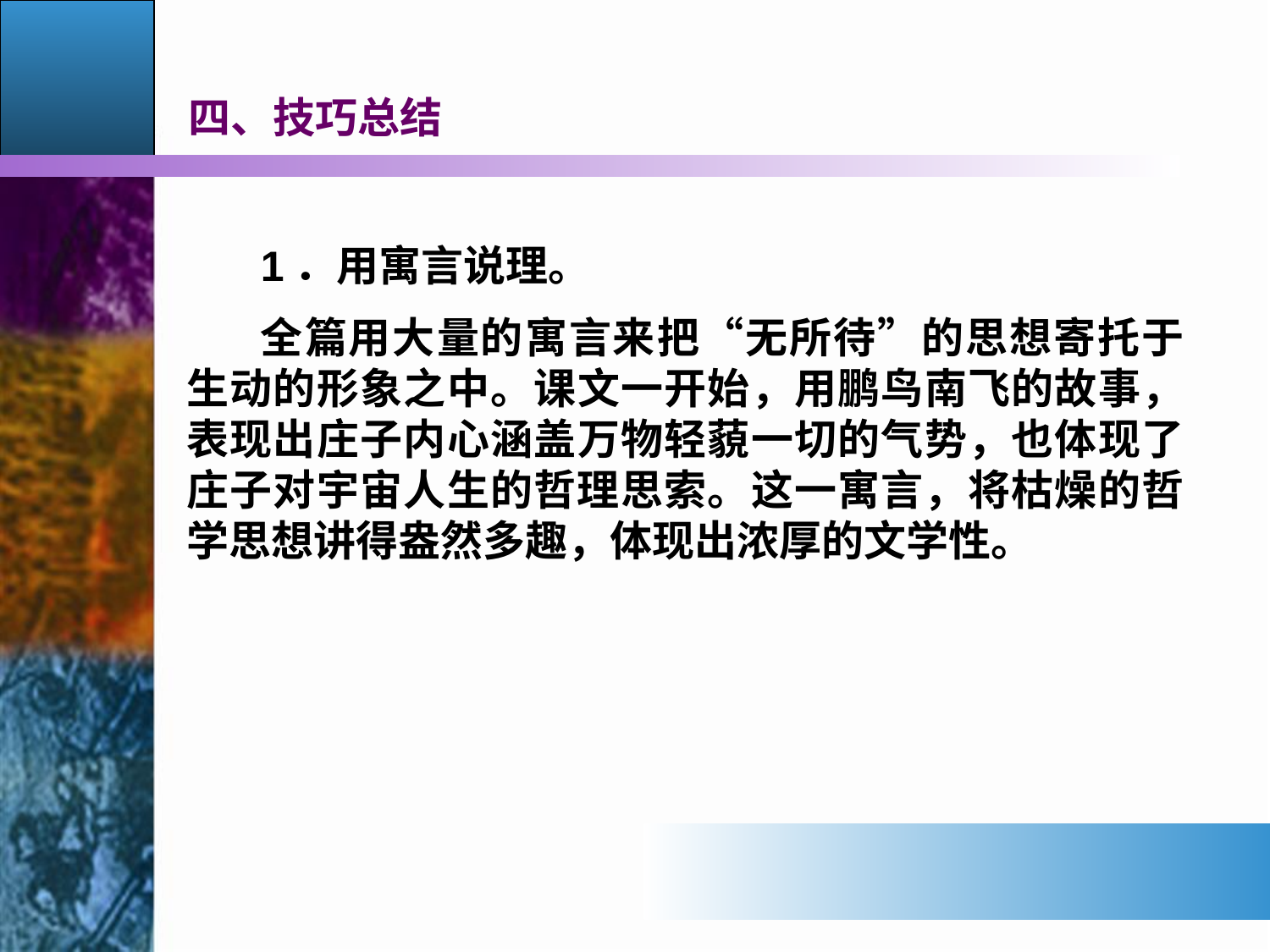

四、技巧总结
1．用寓言说理。
全篇用大量的寓言来把“无所待”的思想寄托于生动的形象之中。课文一开始，用鹏鸟南飞的故事，表现出庄子内心涵盖万物轻藐一切的气势，也体现了庄子对宇宙人生的哲理思索。这一寓言，将枯燥的哲学思想讲得盎然多趣，体现出浓厚的文学性。